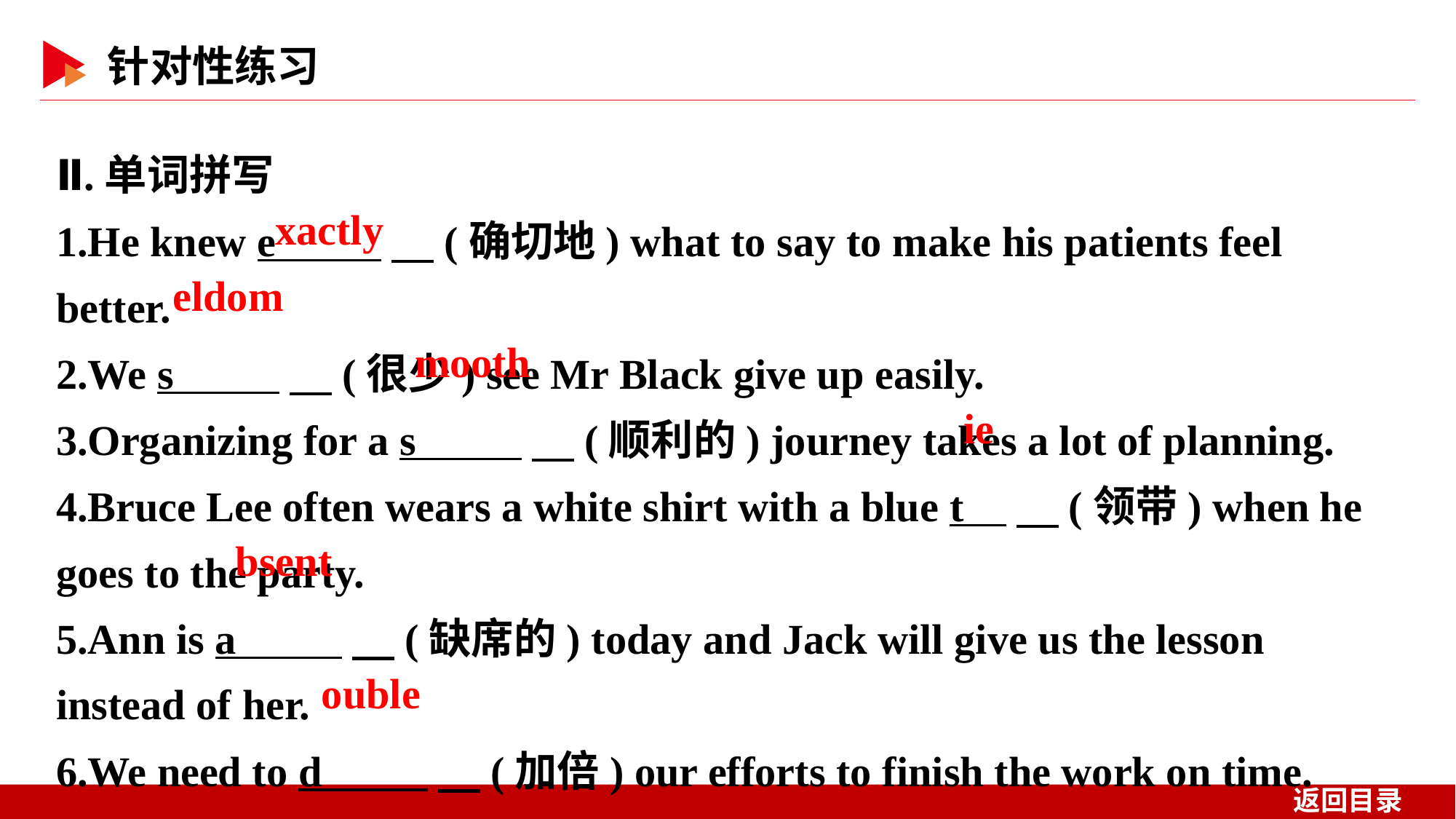

Ⅱ.单词拼写
1.He knew e          　(确切地) what to say to make his patients feel better.
2.We s          　(很少) see Mr Black give up easily.
3.Organizing for a s          　(顺利的) journey takes a lot of planning.
4.Bruce Lee often wears a white shirt with a blue t    　(领带) when he goes to the party.
5.Ann is a          　(缺席的) today and Jack will give us the lesson instead of her.
6.We need to d          　(加倍) our efforts to finish the work on time.
xactly
eldom
mooth
ie
bsent
ouble